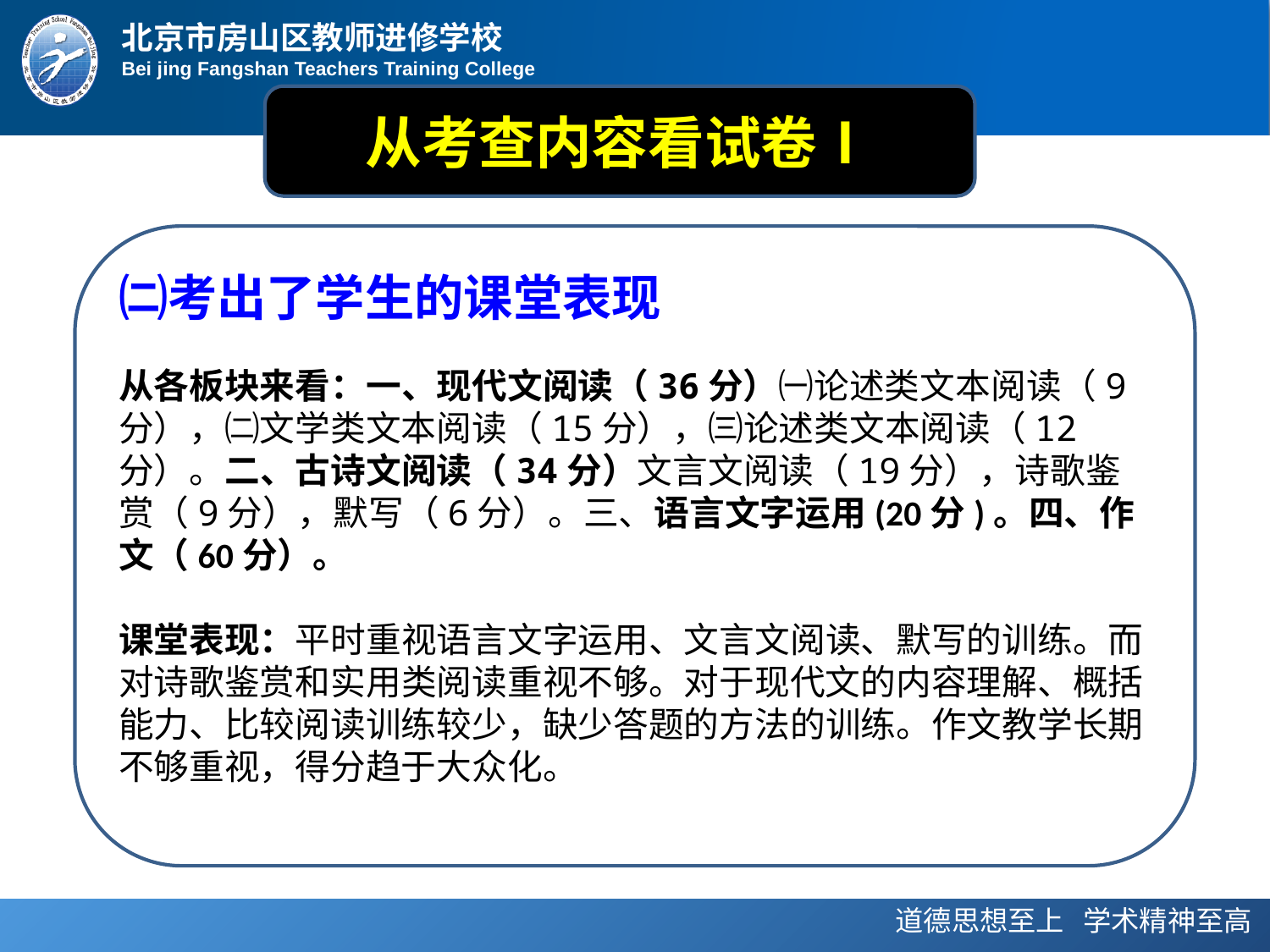

从考查内容看试卷Ⅰ
㈡考出了学生的课堂表现

从各板块来看：一、现代文阅读（36分）㈠论述类文本阅读（9分），㈡文学类文本阅读（15分），㈢论述类文本阅读（12分）。二、古诗文阅读（34分）文言文阅读（19分），诗歌鉴赏（9分），默写（6分）。三、语言文字运用(20分)。四、作文（60分）。

课堂表现：平时重视语言文字运用、文言文阅读、默写的训练。而对诗歌鉴赏和实用类阅读重视不够。对于现代文的内容理解、概括能力、比较阅读训练较少，缺少答题的方法的训练。作文教学长期不够重视，得分趋于大众化。